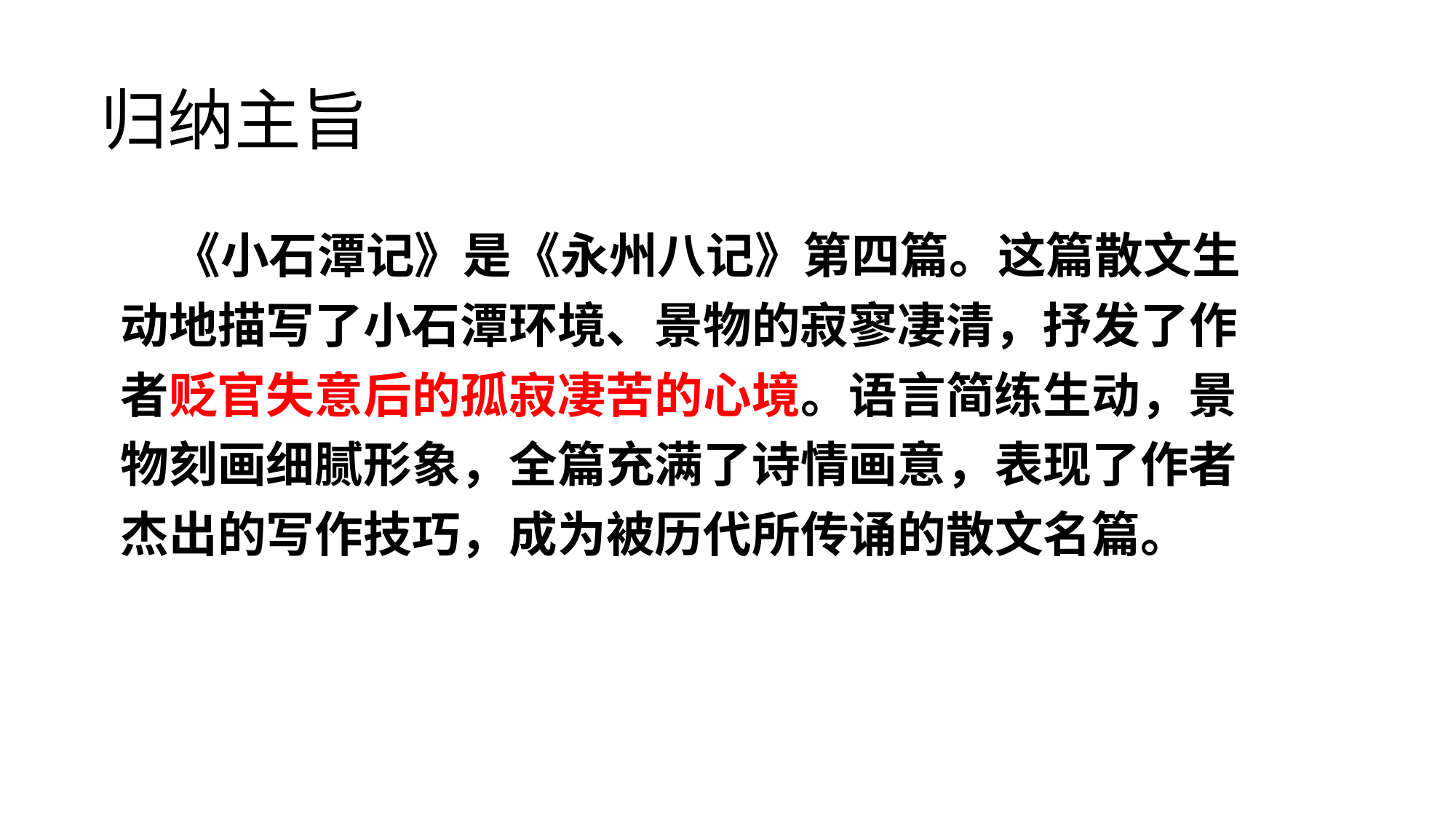

# 归纳主旨
    《小石潭记》是《永州八记》第四篇。这篇散文生动地描写了小石潭环境、景物的寂寥凄清，抒发了作者贬官失意后的孤寂凄苦的心境。语言简练生动，景物刻画细腻形象，全篇充满了诗情画意，表现了作者杰出的写作技巧，成为被历代所传诵的散文名篇。